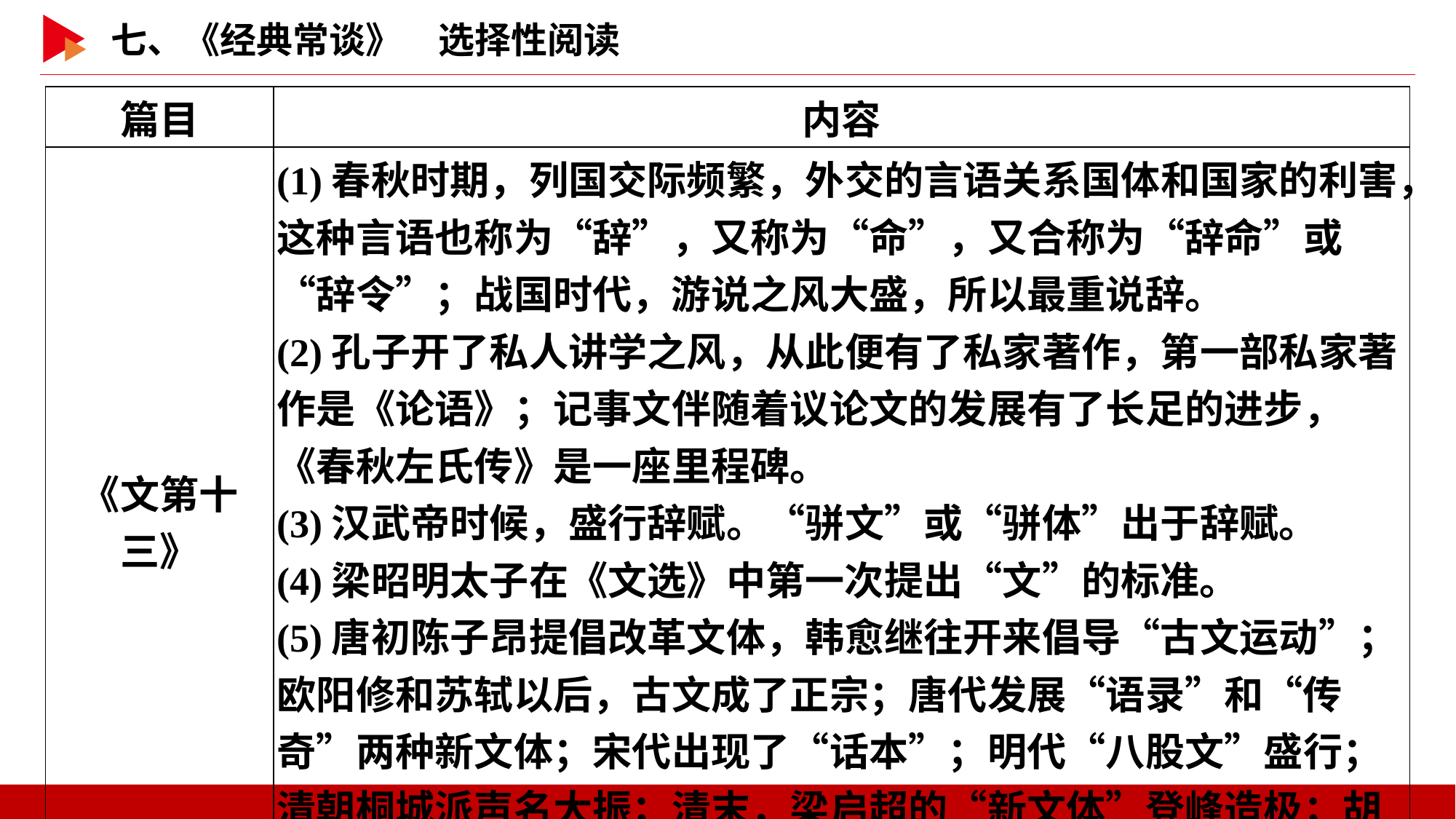

| 篇目 | 内容 |
| --- | --- |
| 《文第十三》 | (1)春秋时期，列国交际频繁，外交的言语关系国体和国家的利害，这种言语也称为“辞”，又称为“命”，又合称为“辞命”或“辞令”；战国时代，游说之风大盛，所以最重说辞。 (2)孔子开了私人讲学之风，从此便有了私家著作，第一部私家著作是《论语》；记事文伴随着议论文的发展有了长足的进步，《春秋左氏传》是一座里程碑。 (3)汉武帝时候，盛行辞赋。“骈文”或“骈体”出于辞赋。 (4)梁昭明太子在《文选》中第一次提出“文”的标准。 (5)唐初陈子昂提倡改革文体，韩愈继往开来倡导“古文运动”；欧阳修和苏轼以后，古文成了正宗；唐代发展“语录”和“传奇”两种新文体；宋代出现了“话本”；明代“八股文”盛行；清朝桐城派声名大振；清末，梁启超的“新文体”登峰造极；胡适之提倡白话文，经过五四运动，白话文畅行。 |